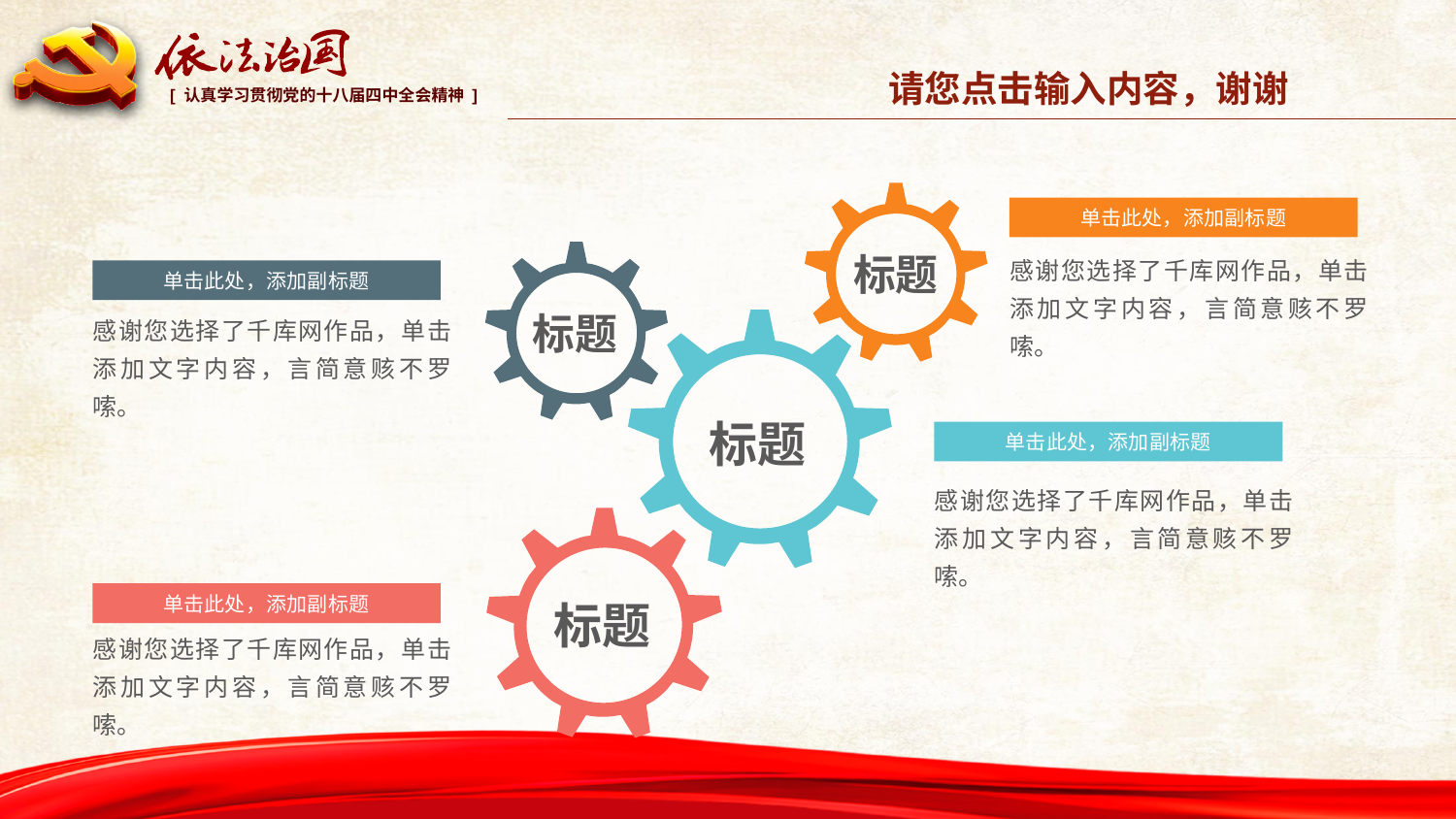

请您点击输入内容，谢谢

单击此处，添加副标题
感谢您选择了千库网作品，单击添加文字内容，言简意赅不罗嗦。

标题
单击此处，添加副标题
感谢您选择了千库网作品，单击添加文字内容，言简意赅不罗嗦。
标题

标题
单击此处，添加副标题
感谢您选择了千库网作品，单击添加文字内容，言简意赅不罗嗦。

单击此处，添加副标题
标题
感谢您选择了千库网作品，单击添加文字内容，言简意赅不罗嗦。